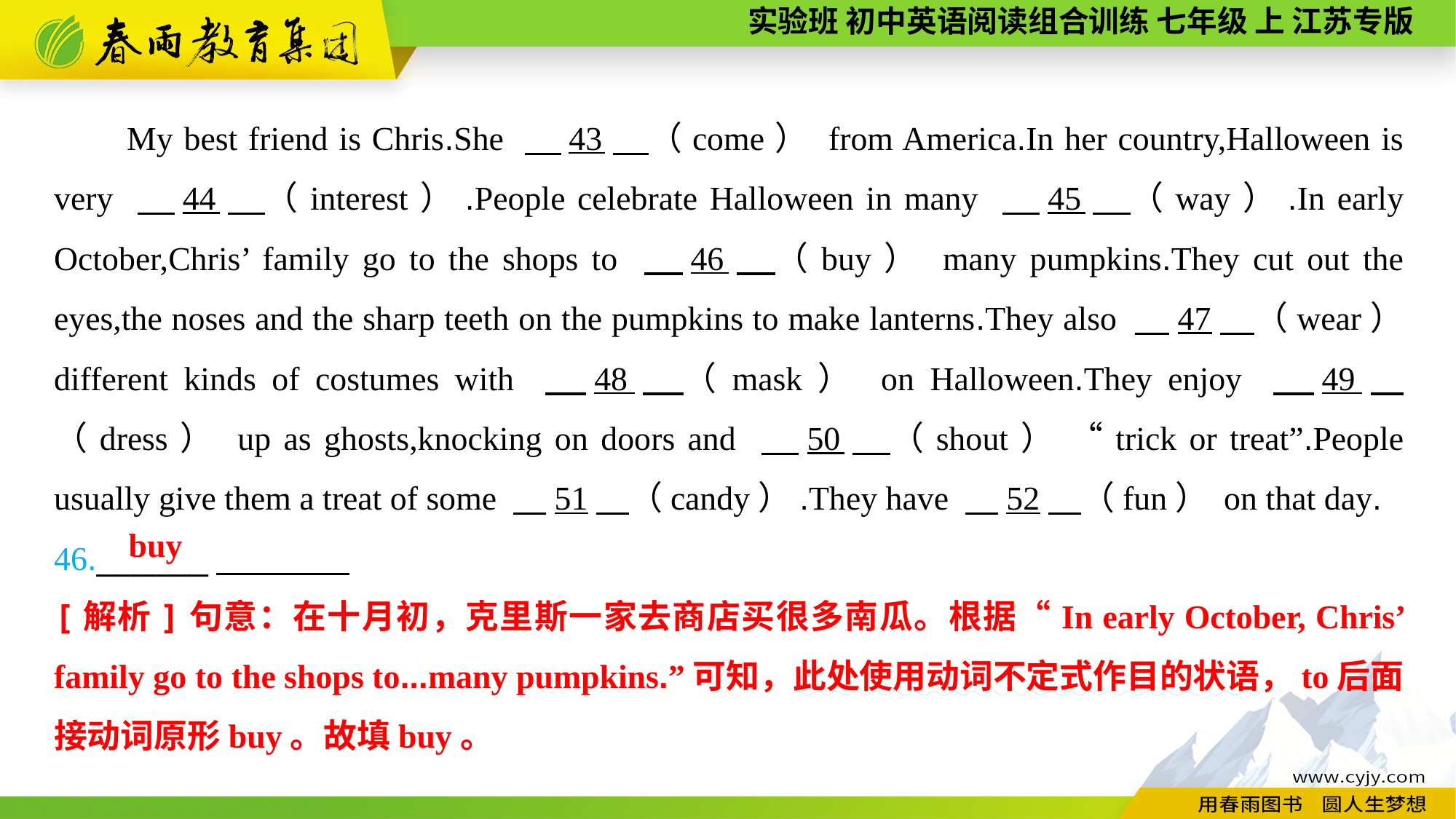

My best friend is Chris.She 　43　（come） from America.In her country,Halloween is very 　44　（interest）.People celebrate Halloween in many 　45　（way）.In early October,Chris’ family go to the shops to 　46　（buy） many pumpkins.They cut out the eyes,the noses and the sharp teeth on the pumpkins to make lanterns.They also 　47　（wear） different kinds of costumes with 　48　（mask） on Halloween.They enjoy 　49　（dress） up as ghosts,knocking on doors and 　50　（shout） “trick or treat”.People usually give them a treat of some 　51　（candy）.They have 　52　（fun） on that day.
46.______
buy
[解析]句意：在十月初，克里斯一家去商店买很多南瓜。根据“In early October, Chris’ family go to the shops to...many pumpkins.”可知，此处使用动词不定式作目的状语，to后面接动词原形buy。故填buy。